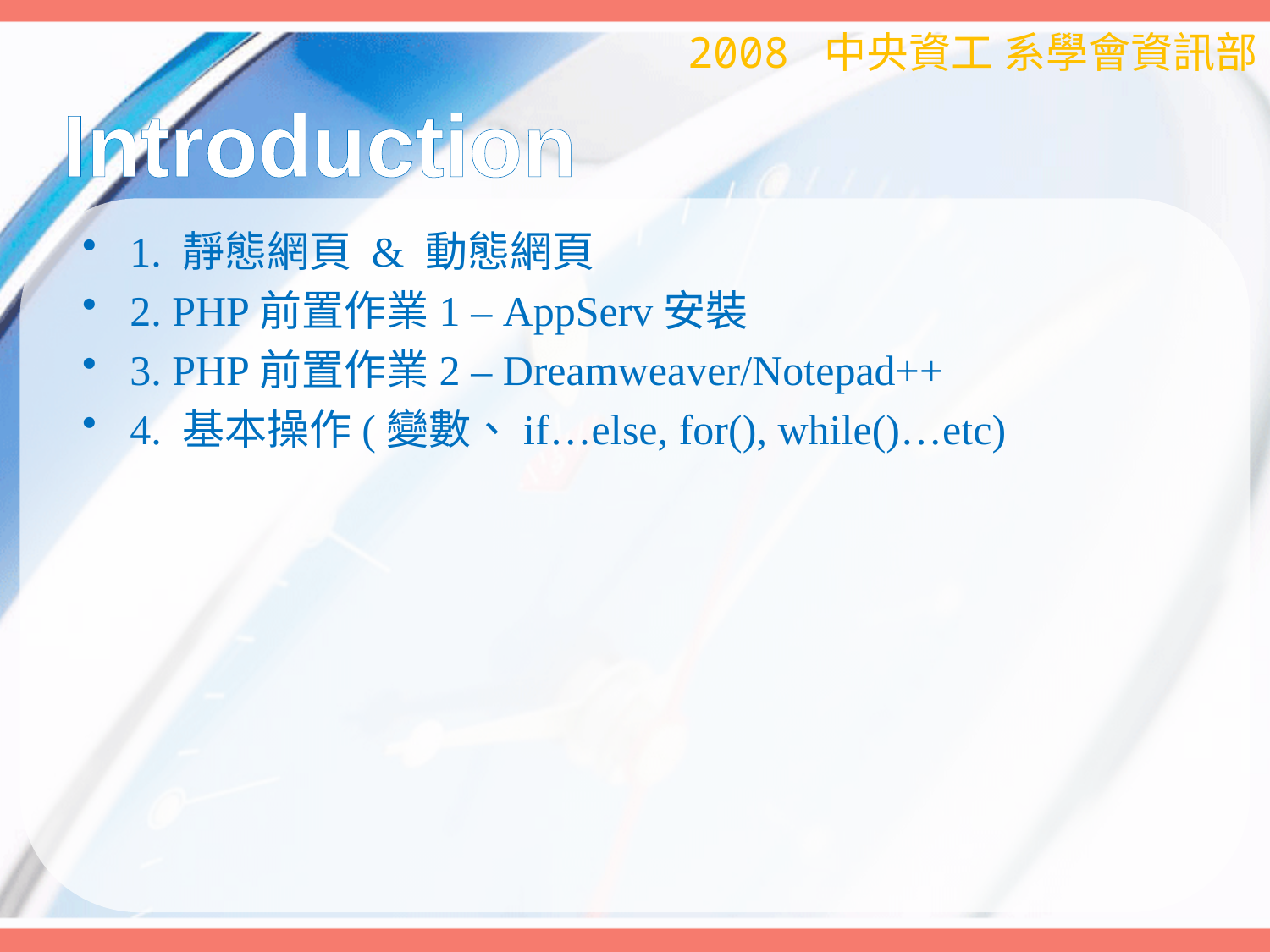

2008 中央資工 系學會資訊部
# Introduction

1. 靜態網頁 & 動態網頁
2. PHP前置作業1 – AppServ安裝
3. PHP前置作業2 – Dreamweaver/Notepad++
4. 基本操作(變數、if…else, for(), while()…etc)